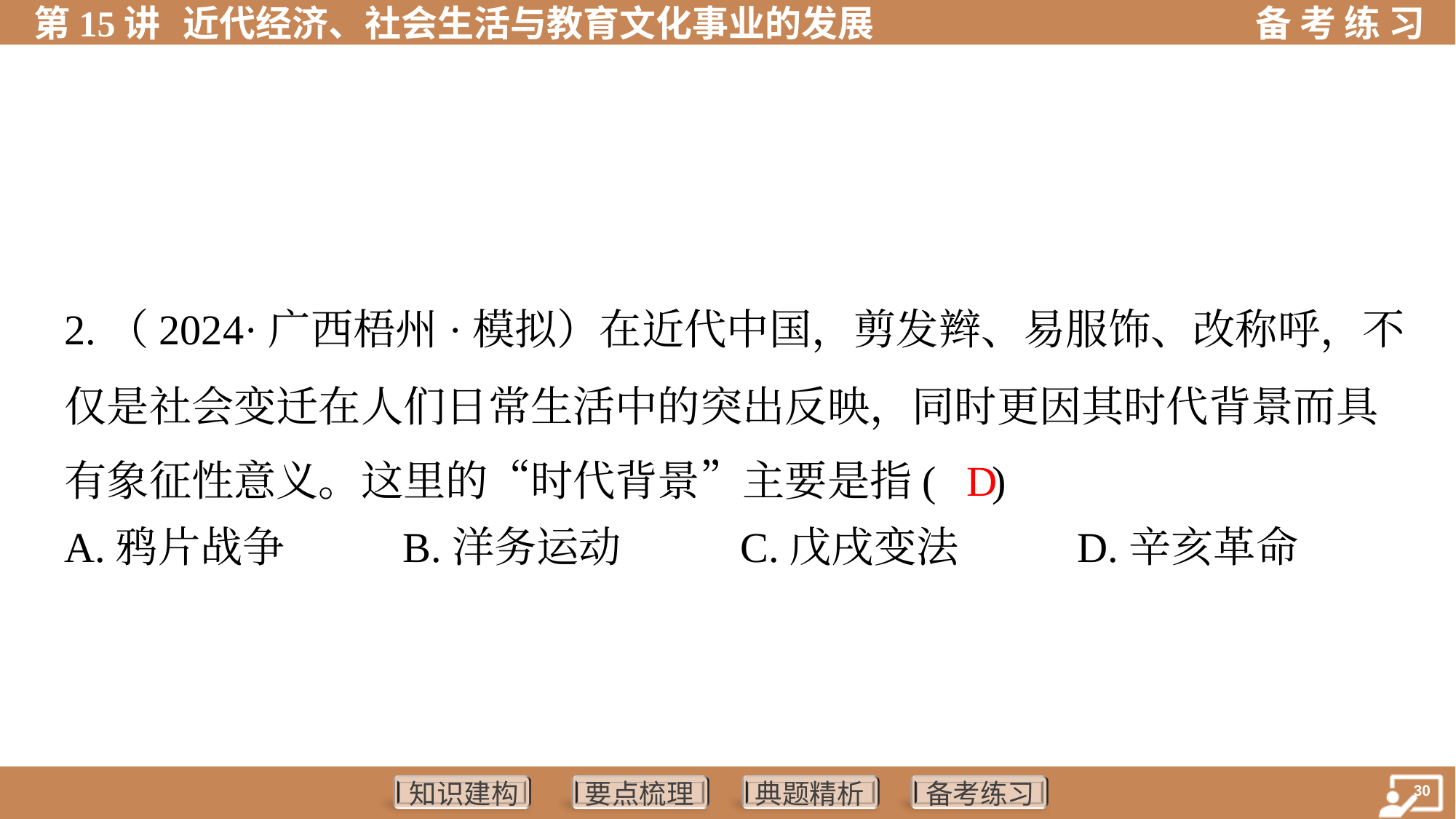

2.（2024·广西梧州·模拟）在近代中国，剪发辫、易服饰、改称呼，不
仅是社会变迁在人们日常生活中的突出反映，同时更因其时代背景而具
有象征性意义。这里的“时代背景”主要是指(     )
    D
A.鸦片战争	B.洋务运动	C.戊戌变法	D.辛亥革命